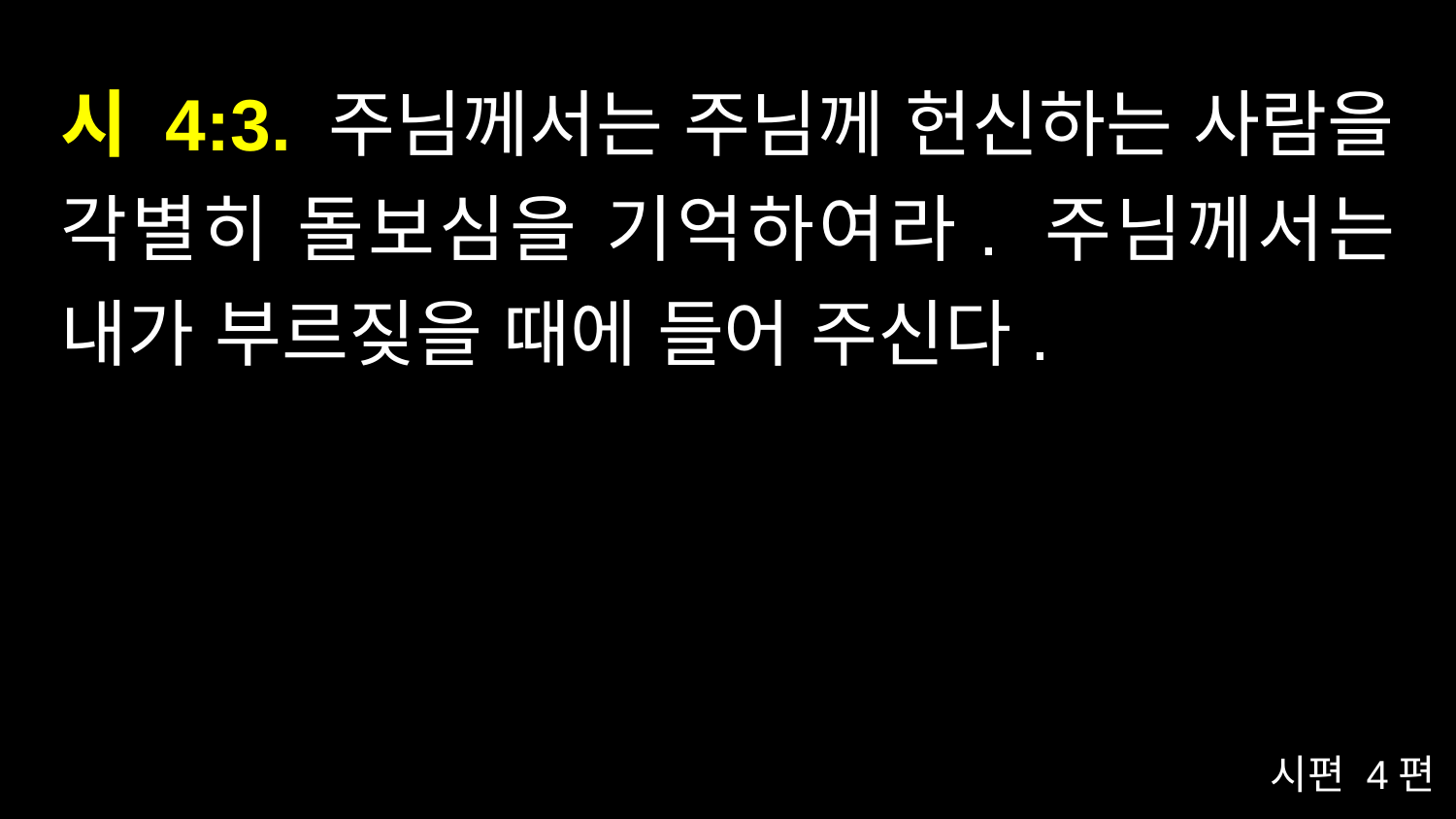

# 시 4:3. 주님께서는 주님께 헌신하는 사람을 각별히 돌보심을 기억하여라. 주님께서는 내가 부르짖을 때에 들어 주신다.
시편 4편